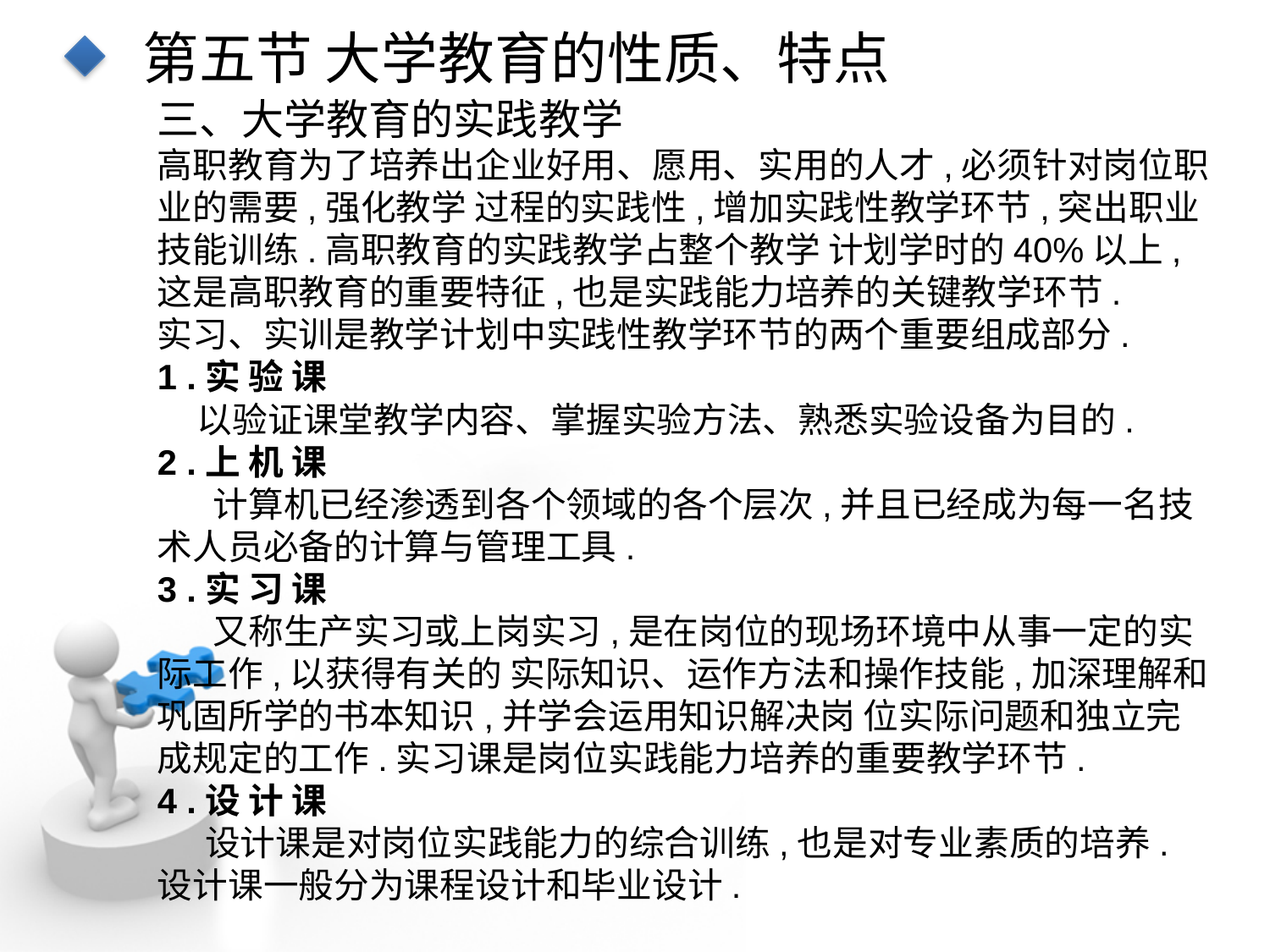

第五节 大学教育的性质、特点

三、大学教育的实践教学
高职教育为了培养出企业好用、愿用、实用的人才,必须针对岗位职业的需要,强化教学 过程的实践性,增加实践性教学环节,突出职业技能训练.高职教育的实践教学占整个教学 计划学时的40%以上,这是高职教育的重要特征,也是实践能力培养的关键教学环节.
实习、实训是教学计划中实践性教学环节的两个重要组成部分.
1 .实 验 课
    以验证课堂教学内容、掌握实验方法、熟悉实验设备为目的.
2 .上 机 课
      计算机已经渗透到各个领域的各个层次,并且已经成为每一名技术人员必备的计算与管理工具.
3 .实 习 课
      又称生产实习或上岗实习,是在岗位的现场环境中从事一定的实际工作,以获得有关的 实际知识、运作方法和操作技能,加深理解和巩固所学的书本知识,并学会运用知识解决岗 位实际问题和独立完成规定的工作.实习课是岗位实践能力培养的重要教学环节.
4 .设 计 课
     设计课是对岗位实践能力的综合训练,也是对专业素质的培养.设计课一般分为课程设计和毕业设计.
点击添加文本
点击添加文本
点击添加文本
点击添加文本